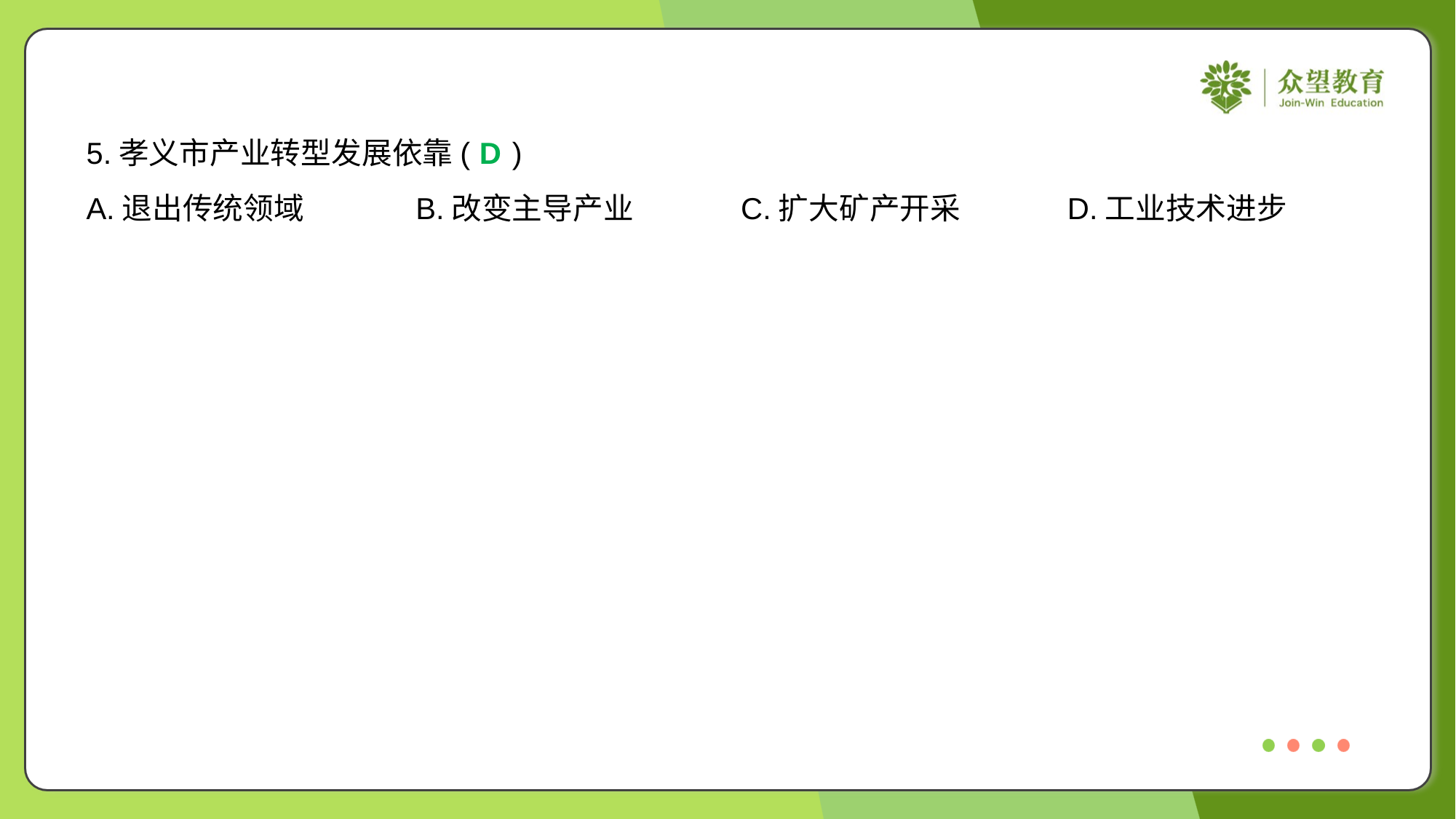

5.孝义市产业转型发展依靠(     )
D
A.退出传统领域	B.改变主导产业	C.扩大矿产开采	D.工业技术进步